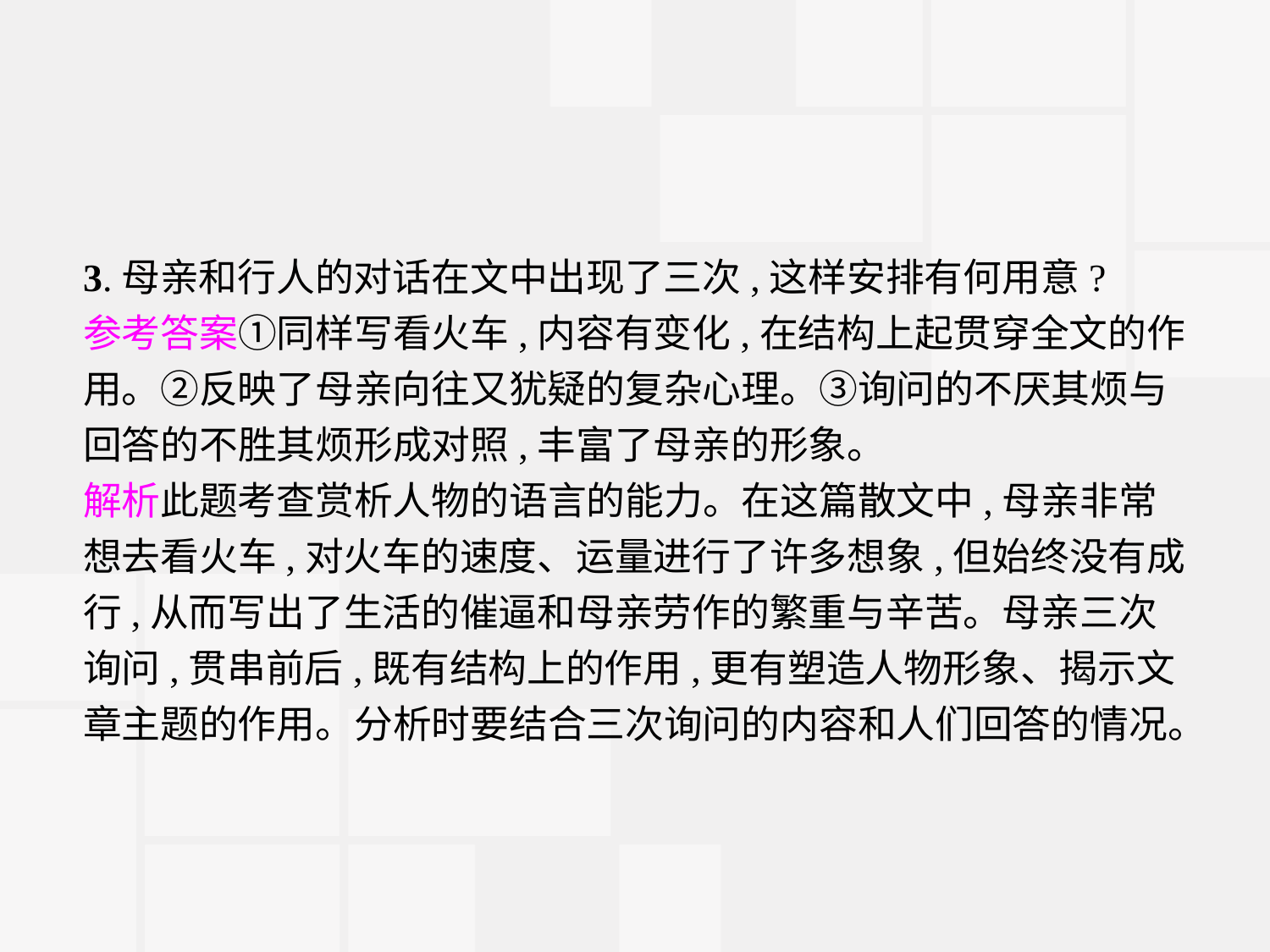

3.母亲和行人的对话在文中出现了三次,这样安排有何用意?
参考答案①同样写看火车,内容有变化,在结构上起贯穿全文的作用。②反映了母亲向往又犹疑的复杂心理。③询问的不厌其烦与回答的不胜其烦形成对照,丰富了母亲的形象。
解析此题考查赏析人物的语言的能力。在这篇散文中,母亲非常想去看火车,对火车的速度、运量进行了许多想象,但始终没有成行,从而写出了生活的催逼和母亲劳作的繁重与辛苦。母亲三次询问,贯串前后,既有结构上的作用,更有塑造人物形象、揭示文章主题的作用。分析时要结合三次询问的内容和人们回答的情况。